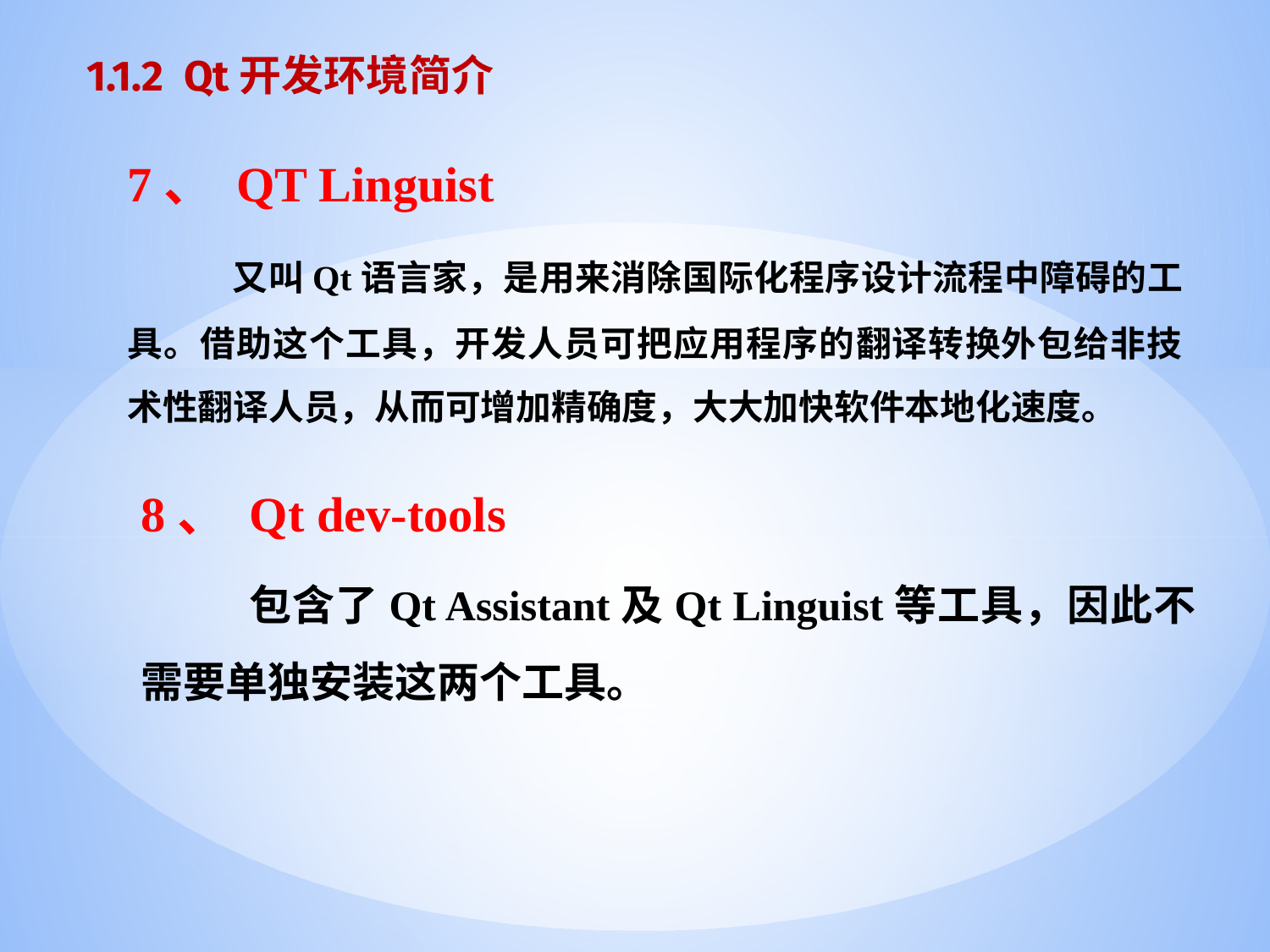

1.1.2  Qt开发环境简介

7、 QT Linguist
        又叫Qt语言家，是用来消除国际化程序设计流程中障碍的工具。借助这个工具，开发人员可把应用程序的翻译转换外包给非技术性翻译人员，从而可增加精确度，大大加快软件本地化速度。
8、 Qt dev-tools
        包含了Qt Assistant及Qt Linguist等工具，因此不需要单独安装这两个工具。